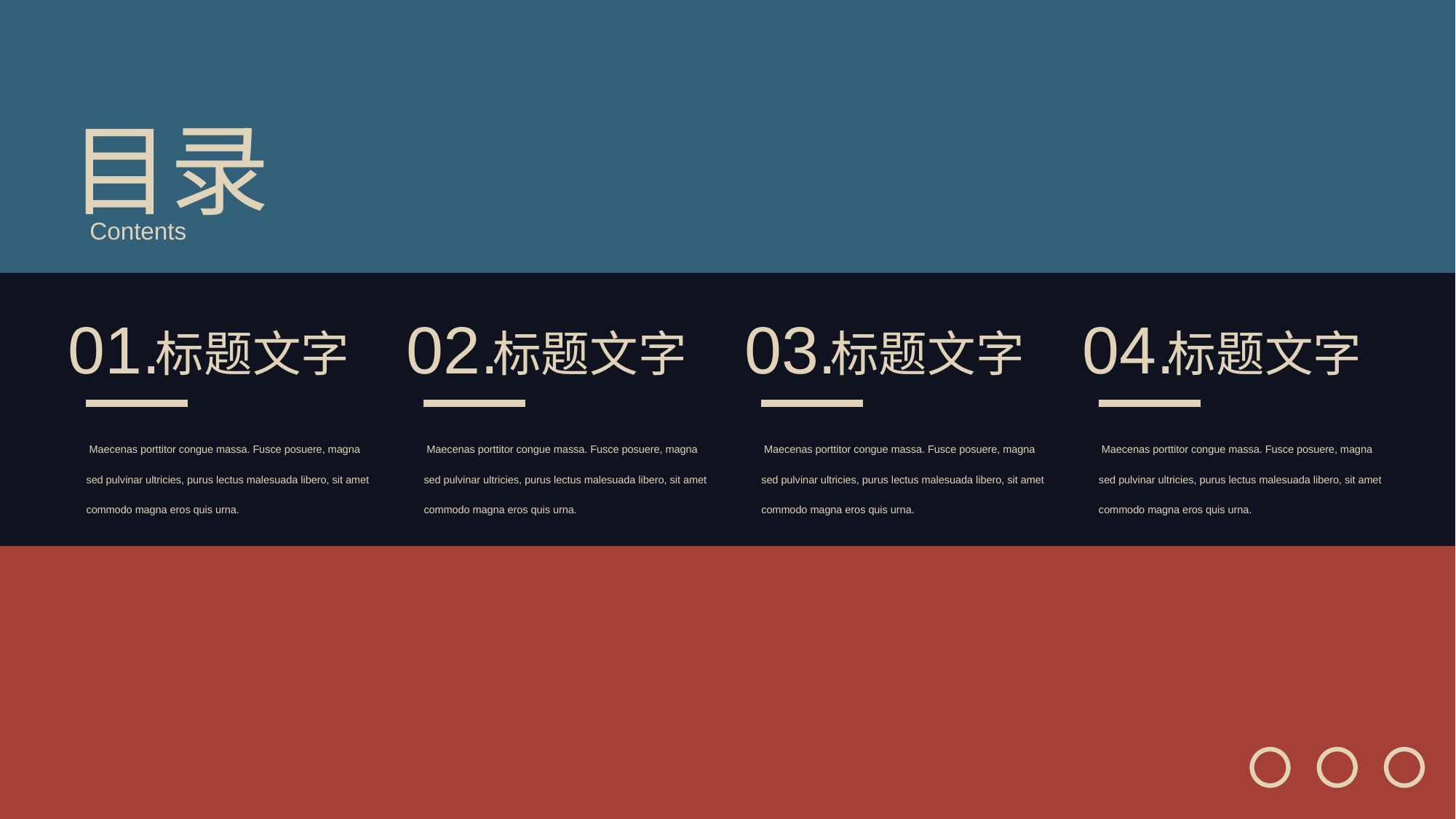

目录
Contents

01.
02.
03.
04.
标题文字
标题文字
标题文字
标题文字
 Maecenas porttitor congue massa. Fusce posuere, magna sed pulvinar ultricies, purus lectus malesuada libero, sit amet commodo magna eros quis urna.

 Maecenas porttitor congue massa. Fusce posuere, magna sed pulvinar ultricies, purus lectus malesuada libero, sit amet commodo magna eros quis urna.

 Maecenas porttitor congue massa. Fusce posuere, magna sed pulvinar ultricies, purus lectus malesuada libero, sit amet commodo magna eros quis urna.

 Maecenas porttitor congue massa. Fusce posuere, magna sed pulvinar ultricies, purus lectus malesuada libero, sit amet commodo magna eros quis urna.